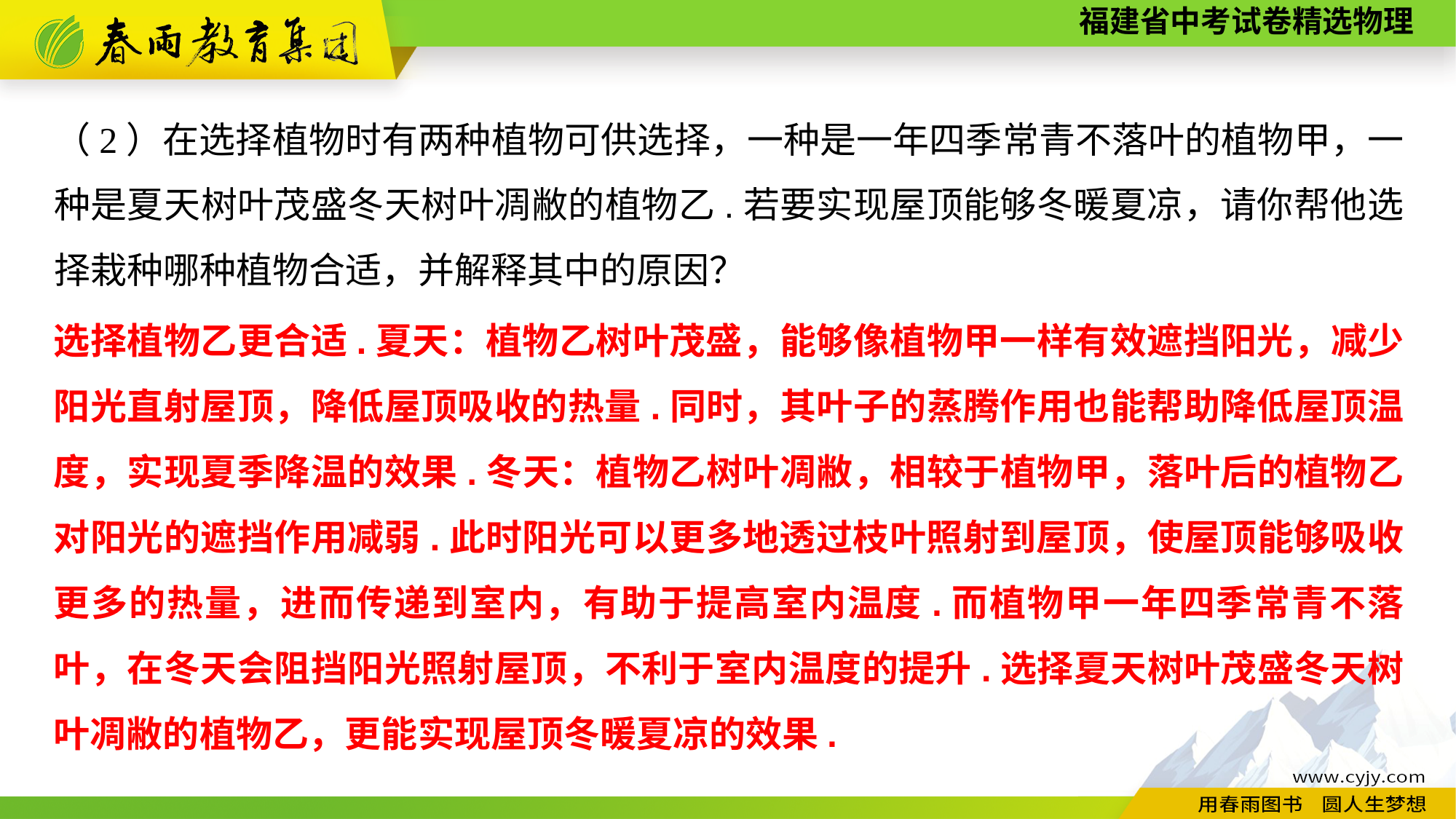

（2）在选择植物时有两种植物可供选择，一种是一年四季常青不落叶的植物甲，一种是夏天树叶茂盛冬天树叶凋敝的植物乙.若要实现屋顶能够冬暖夏凉，请你帮他选择栽种哪种植物合适，并解释其中的原因？
选择植物乙更合适.夏天：植物乙树叶茂盛，能够像植物甲一样有效遮挡阳光，减少阳光直射屋顶，降低屋顶吸收的热量.同时，其叶子的蒸腾作用也能帮助降低屋顶温度，实现夏季降温的效果.冬天：植物乙树叶凋敝，相较于植物甲，落叶后的植物乙对阳光的遮挡作用减弱.此时阳光可以更多地透过枝叶照射到屋顶，使屋顶能够吸收更多的热量，进而传递到室内，有助于提高室内温度.而植物甲一年四季常青不落叶，在冬天会阻挡阳光照射屋顶，不利于室内温度的提升.选择夏天树叶茂盛冬天树叶凋敝的植物乙，更能实现屋顶冬暖夏凉的效果.